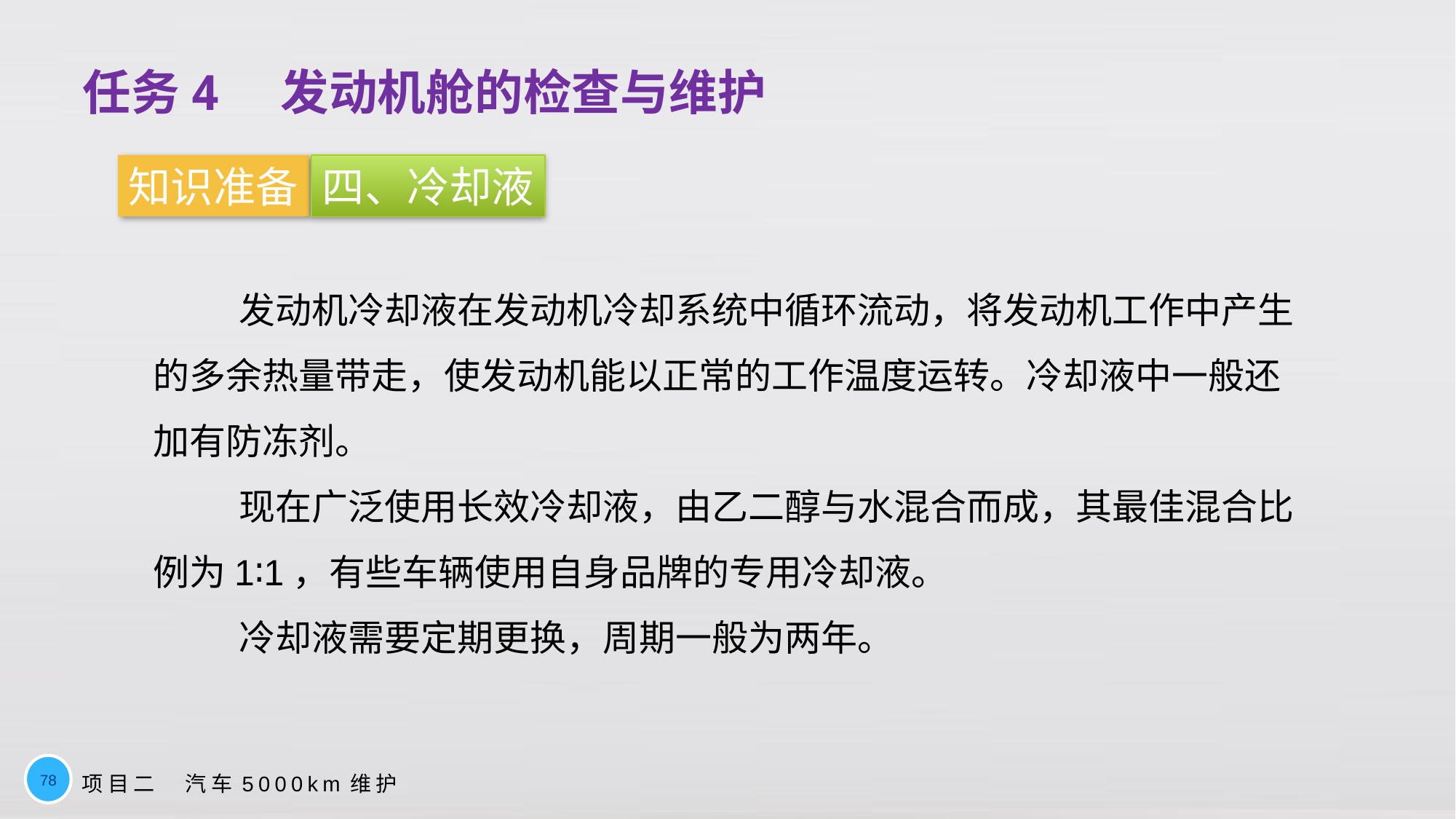

任务4　发动机舱的检查与维护
知识准备
四、冷却液
发动机冷却液在发动机冷却系统中循环流动，将发动机工作中产生的多余热量带走，使发动机能以正常的工作温度运转。冷却液中一般还加有防冻剂。
现在广泛使用长效冷却液，由乙二醇与水混合而成，其最佳混合比例为1∶1，有些车辆使用自身品牌的专用冷却液。
冷却液需要定期更换，周期一般为两年。
78